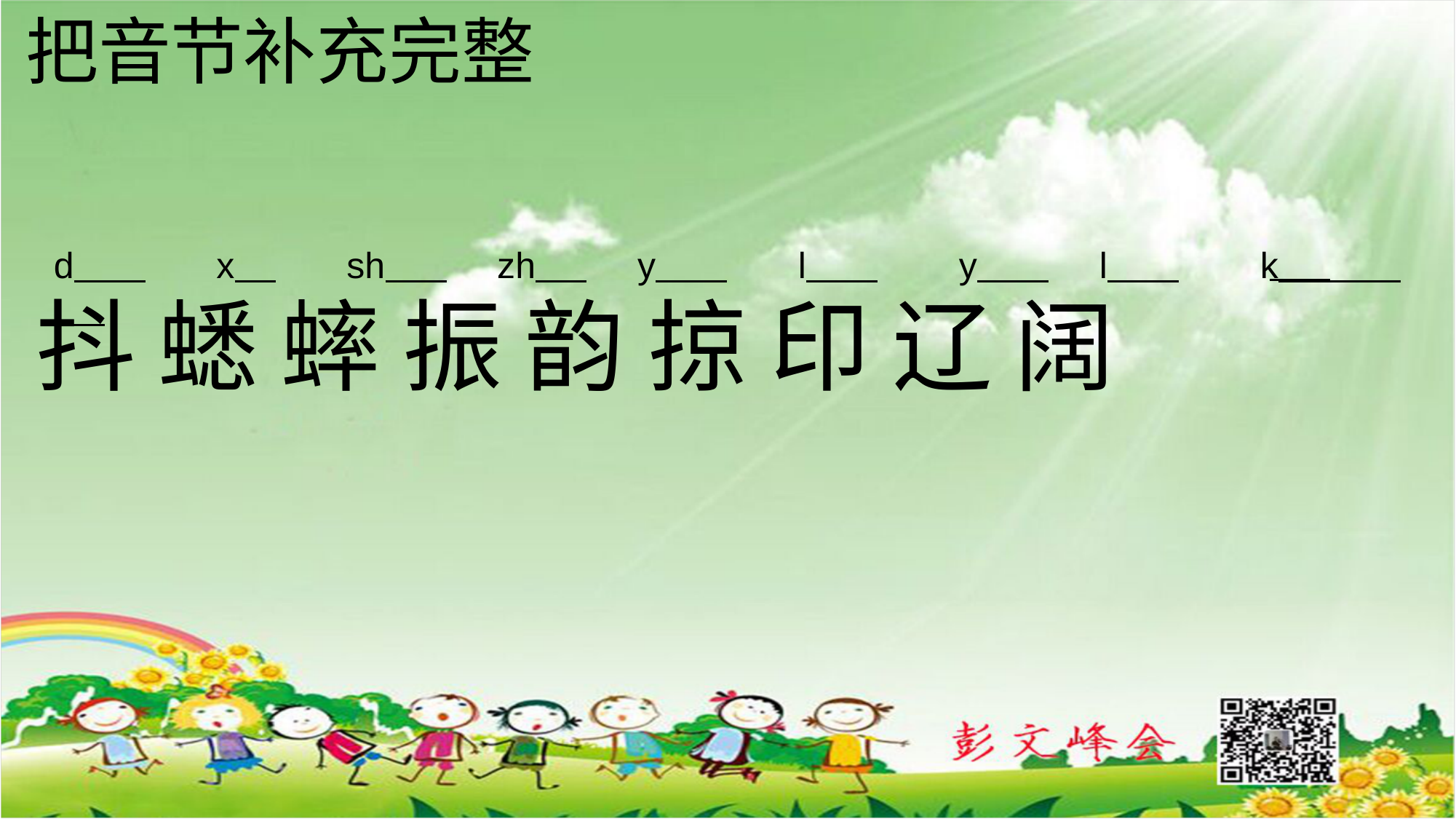

把音节补充完整
d              x           sh           zh          y              l               y            l               k
抖 蟋 蟀 振 韵 掠 印 辽 阔